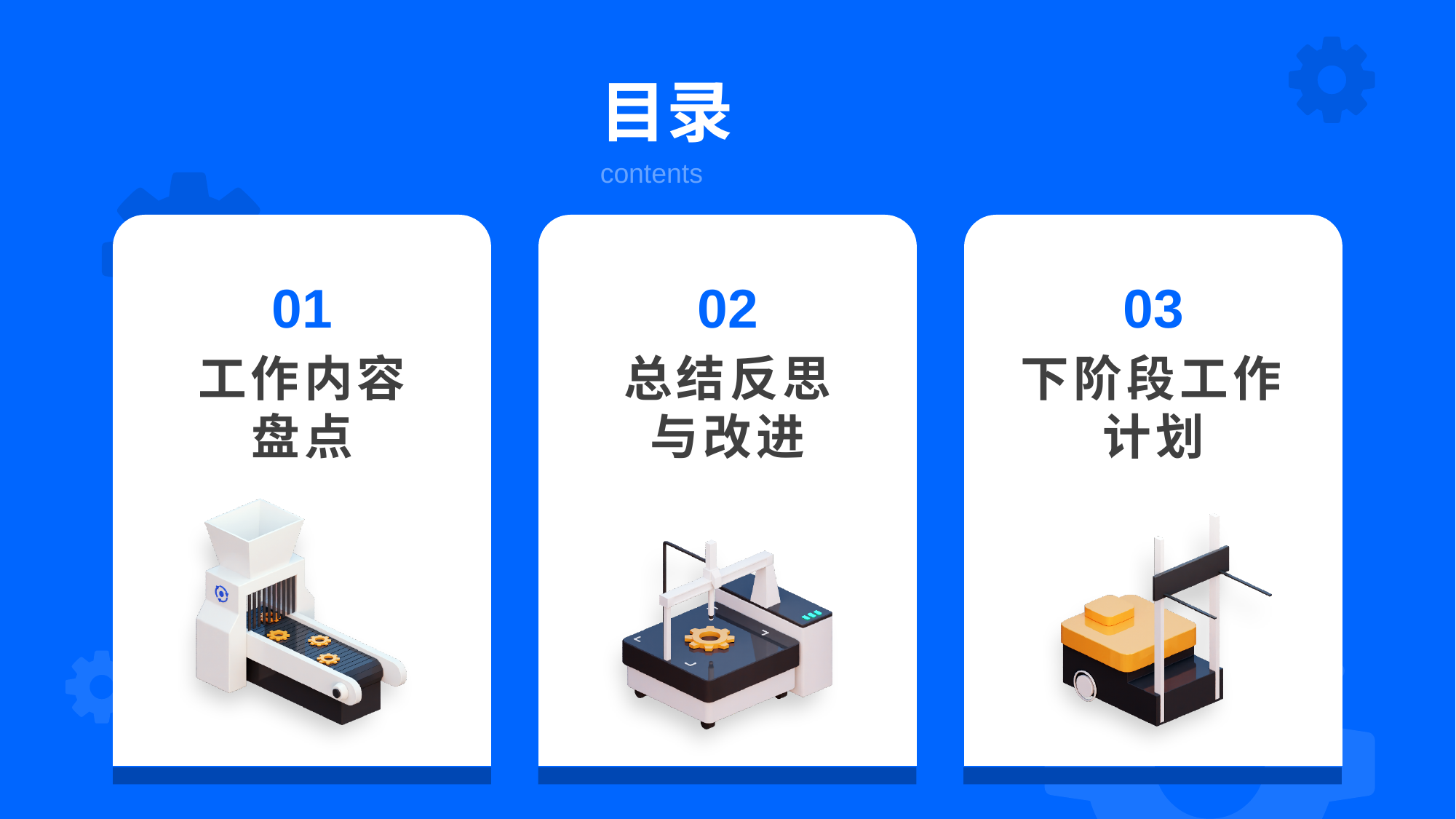

# 目录
01
02
03
工作内容
盘点
总结反思
与改进
下阶段工作计划